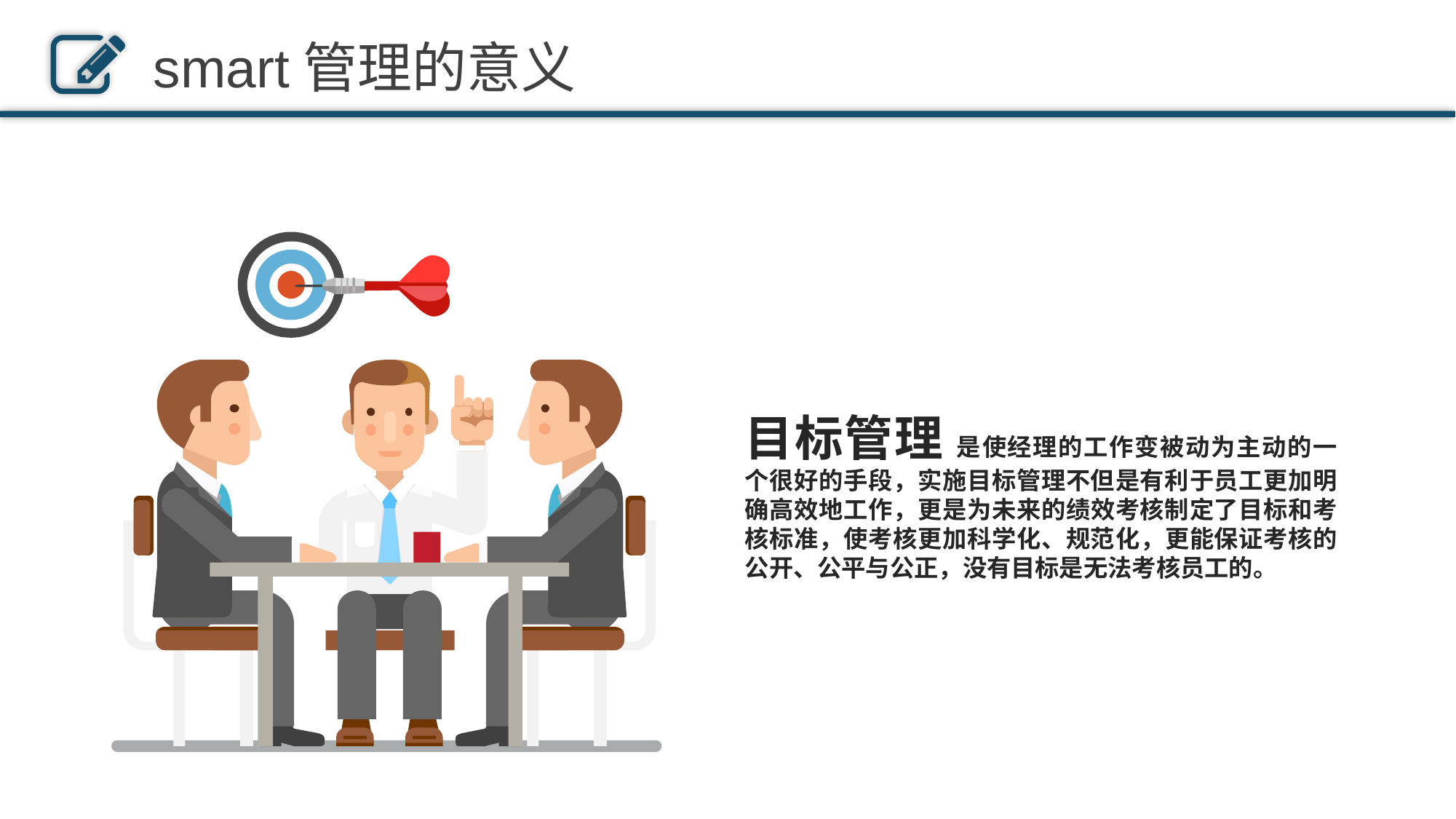

smart管理的意义

目标管理 是使经理的工作变被动为主动的一个很好的手段，实施目标管理不但是有利于员工更加明确高效地工作，更是为未来的绩效考核制定了目标和考核标准，使考核更加科学化、规范化，更能保证考核的公开、公平与公正，没有目标是无法考核员工的。